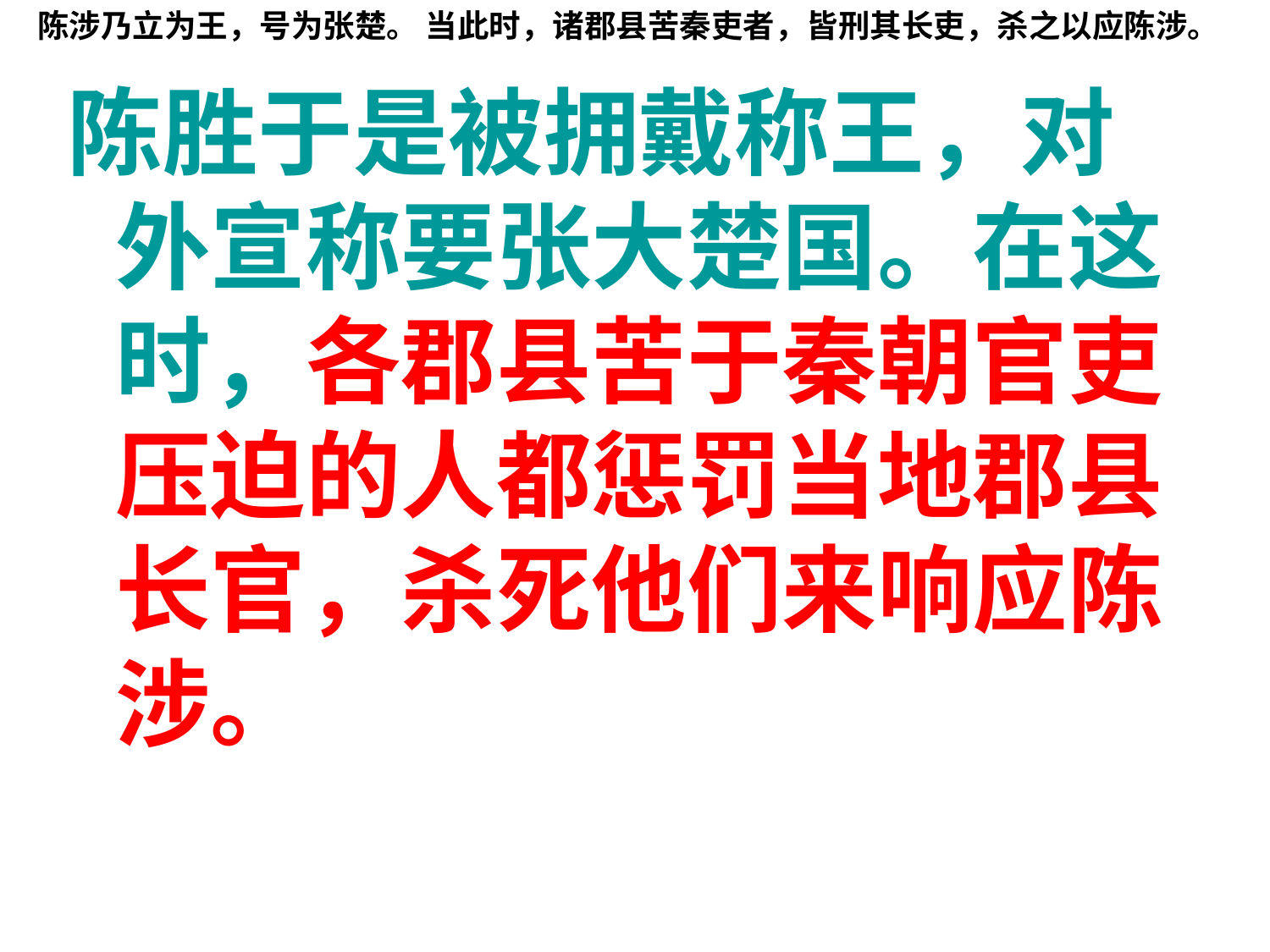

#
陈涉乃立为王，号为张楚。 当此时，诸郡县苦秦吏者，皆刑其长吏，杀之以应陈涉。

陈胜于是被拥戴称王，对外宣称要张大楚国。在这时，各郡县苦于秦朝官吏压迫的人都惩罚当地郡县长官，杀死他们来响应陈涉。